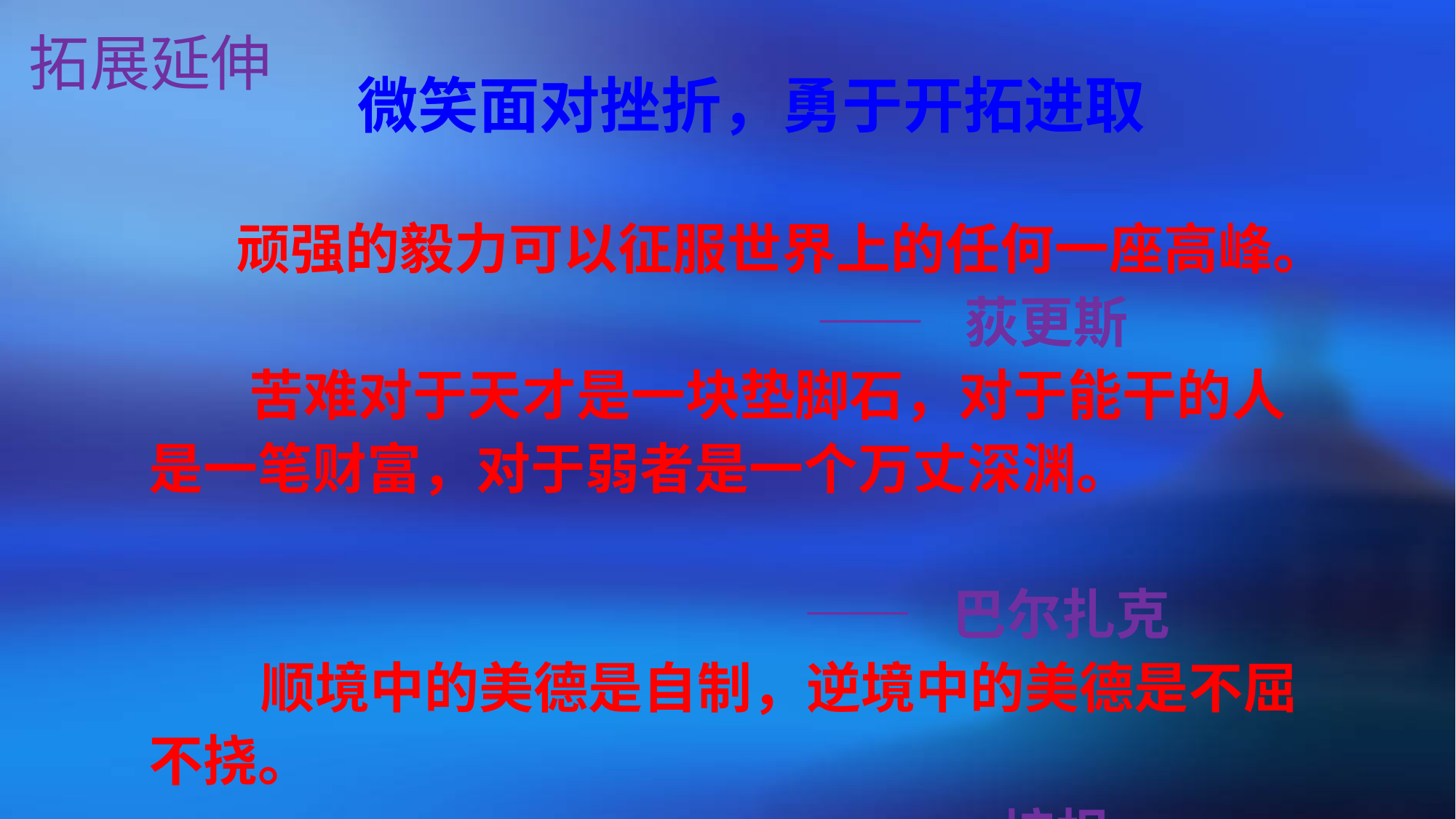

拓展延伸
微笑面对挫折，勇于开拓进取
      顽强的毅力可以征服世界上的任何一座高峰。
                                                      ——  荻更斯
       苦难对于天才是一块垫脚石，对于能干的人是一笔财富，对于弱者是一个万丈深渊。
                                                     ——  巴尔扎克
        顺境中的美德是自制，逆境中的美德是不屈不挠。
                                                         ——  培根